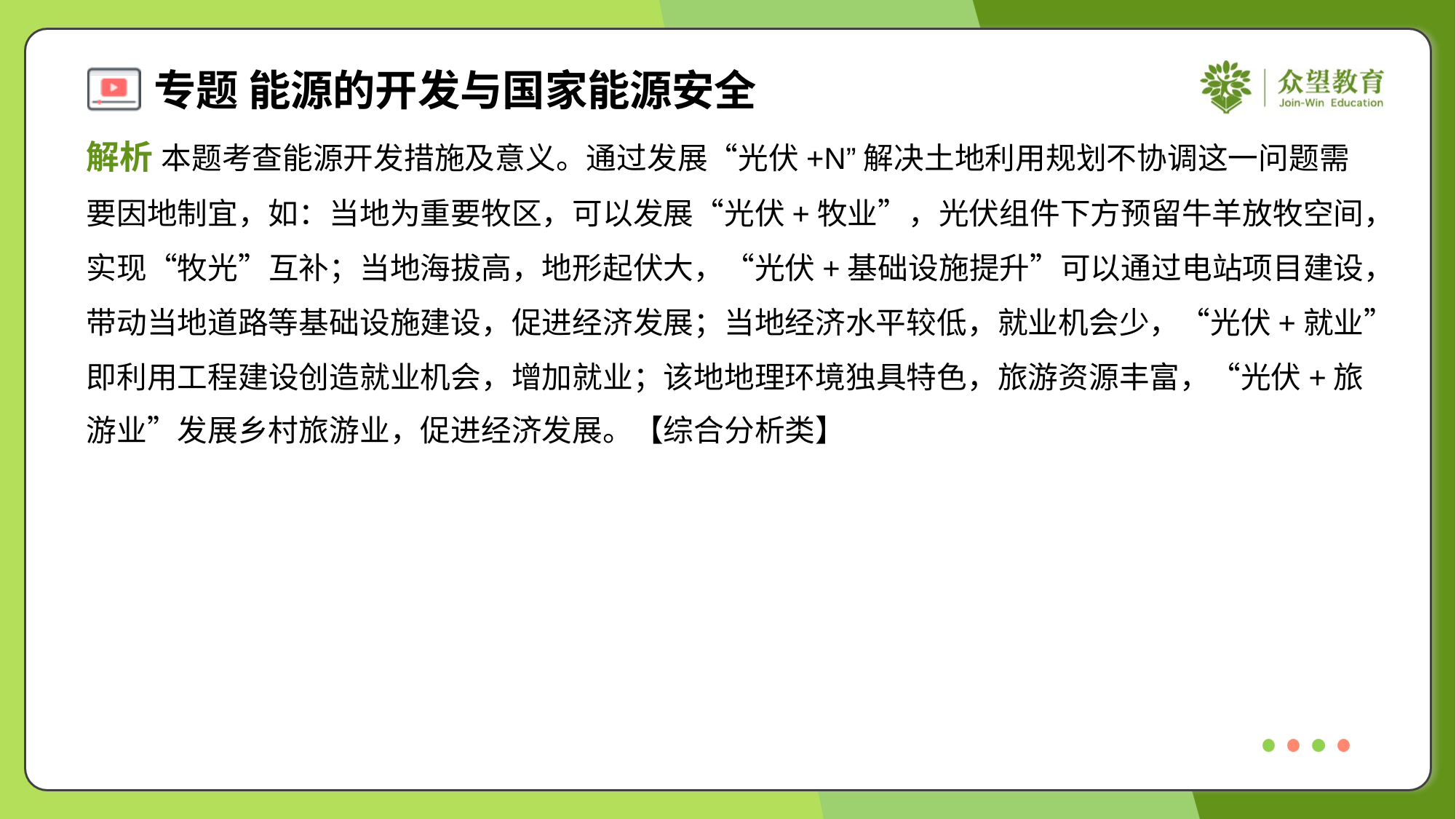

解析 本题考查能源开发措施及意义。通过发展“光伏+N”解决土地利用规划不协调这一问题需
要因地制宜，如：当地为重要牧区，可以发展“光伏+牧业”，光伏组件下方预留牛羊放牧空间，
实现“牧光”互补；当地海拔高，地形起伏大，“光伏+基础设施提升”可以通过电站项目建设，
带动当地道路等基础设施建设，促进经济发展；当地经济水平较低，就业机会少，“光伏+就业”
即利用工程建设创造就业机会，增加就业；该地地理环境独具特色，旅游资源丰富，“光伏+旅
游业”发展乡村旅游业，促进经济发展。【综合分析类】